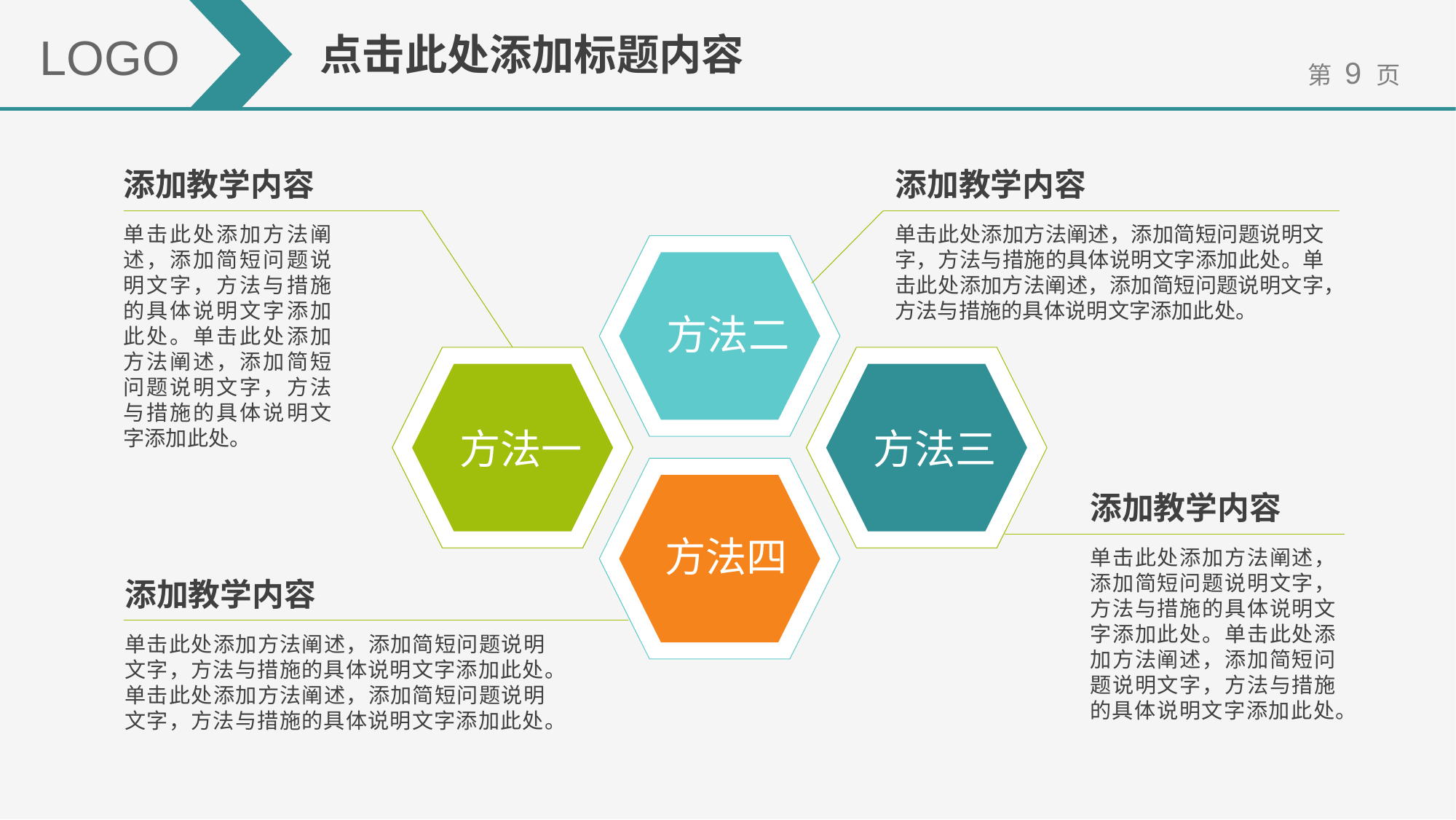

LOGO
点击此处添加标题内容
添加教学内容
添加教学内容
单击此处添加方法阐述，添加简短问题说明文字，方法与措施的具体说明文字添加此处。单击此处添加方法阐述，添加简短问题说明文字，方法与措施的具体说明文字添加此处。
单击此处添加方法阐述，添加简短问题说明文字，方法与措施的具体说明文字添加此处。单击此处添加方法阐述，添加简短问题说明文字，方法与措施的具体说明文字添加此处。

方法二

方法一

方法三

方法四
添加教学内容
单击此处添加方法阐述，添加简短问题说明文字，方法与措施的具体说明文字添加此处。单击此处添加方法阐述，添加简短问题说明文字，方法与措施的具体说明文字添加此处。
添加教学内容
单击此处添加方法阐述，添加简短问题说明文字，方法与措施的具体说明文字添加此处。单击此处添加方法阐述，添加简短问题说明文字，方法与措施的具体说明文字添加此处。